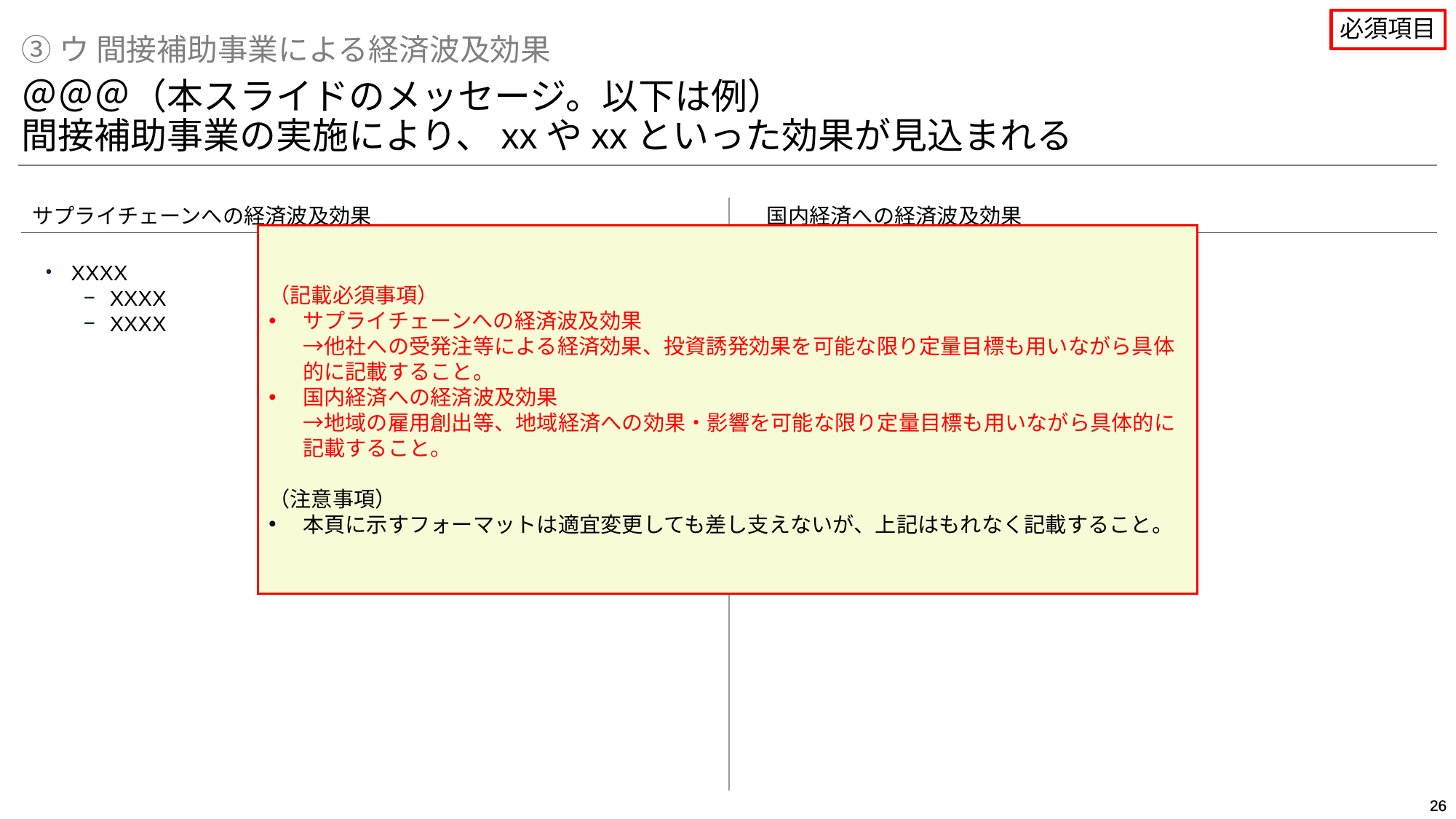

必須項目
③ウ 間接補助事業による経済波及効果
＠＠＠（本スライドのメッセージ。以下は例）
間接補助事業の実施により、xxやxxといった効果が見込まれる
サプライチェーンへの経済波及効果
国内経済への経済波及効果
（記載必須事項）
サプライチェーンへの経済波及効果
→他社への受発注等による経済効果、投資誘発効果を可能な限り定量目標も用いながら具体的に記載すること。
国内経済への経済波及効果
→地域の雇用創出等、地域経済への効果・影響を可能な限り定量目標も用いながら具体的に記載すること。

（注意事項）
本頁に示すフォーマットは適宜変更しても差し支えないが、上記はもれなく記載すること。
XXXX
XXXX
XXXX
XXXX
XXXX
XXXX